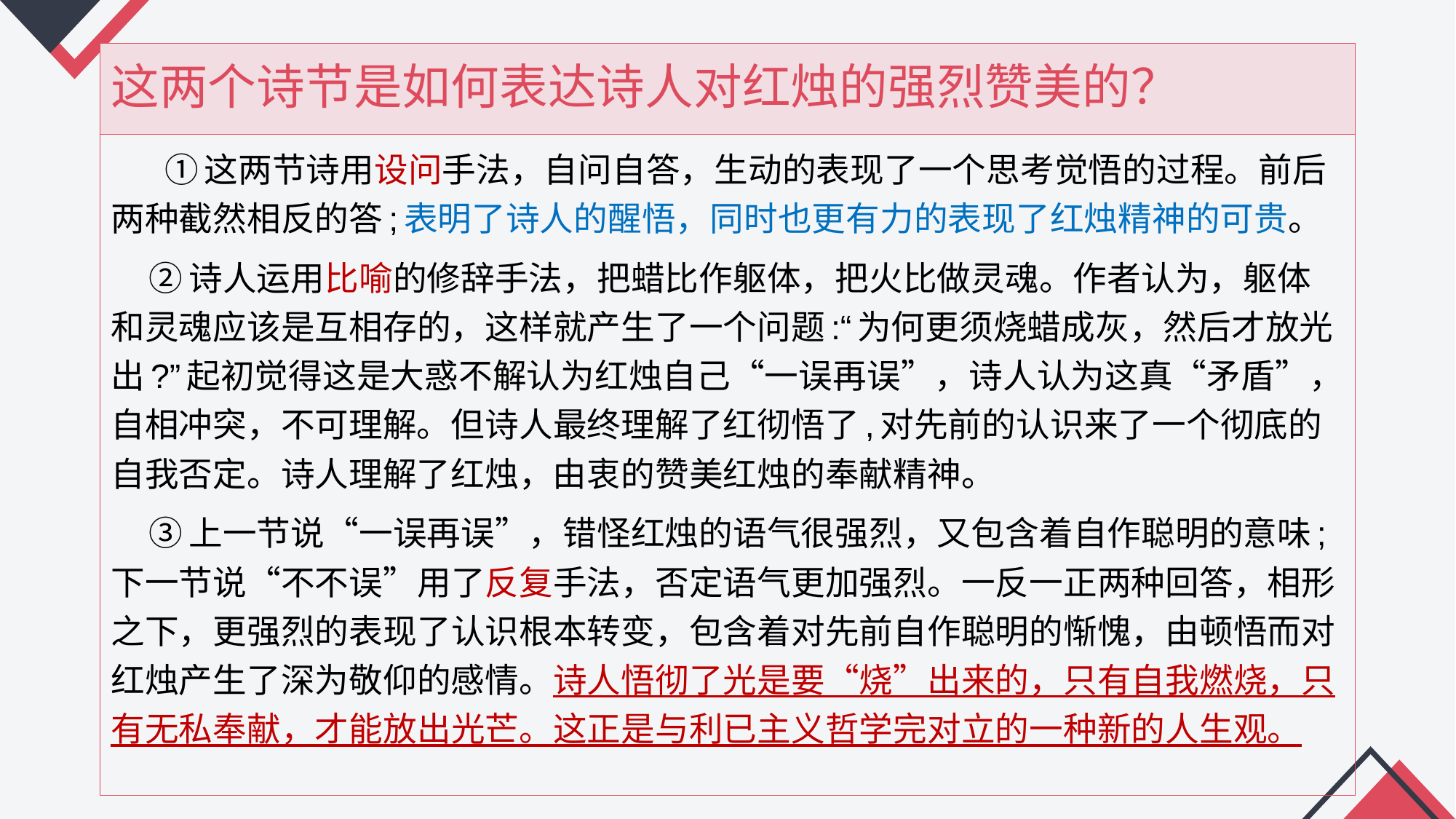

# 这两个诗节是如何表达诗人对红烛的强烈赞美的？
       ①这两节诗用设问手法，自问自答，生动的表现了一个思考觉悟的过程。前后两种截然相反的答;表明了诗人的醒悟，同时也更有力的表现了红烛精神的可贵。
     ②诗人运用比喻的修辞手法，把蜡比作躯体，把火比做灵魂。作者认为，躯体和灵魂应该是互相存的，这样就产生了一个问题:“为何更须烧蜡成灰，然后才放光出?”起初觉得这是大惑不解认为红烛自己“一误再误”，诗人认为这真“矛盾”，自相冲突，不可理解。但诗人最终理解了红彻悟了,对先前的认识来了一个彻底的自我否定。诗人理解了红烛，由衷的赞美红烛的奉献精神。
     ③上一节说“一误再误”，错怪红烛的语气很强烈，又包含着自作聪明的意味;下一节说“不不误”用了反复手法，否定语气更加强烈。一反一正两种回答，相形之下，更强烈的表现了认识根本转变，包含着对先前自作聪明的惭愧，由顿悟而对红烛产生了深为敬仰的感情。诗人悟彻了光是要“烧”出来的，只有自我燃烧，只有无私奉献，才能放出光芒。这正是与利已主义哲学完对立的一种新的人生观。